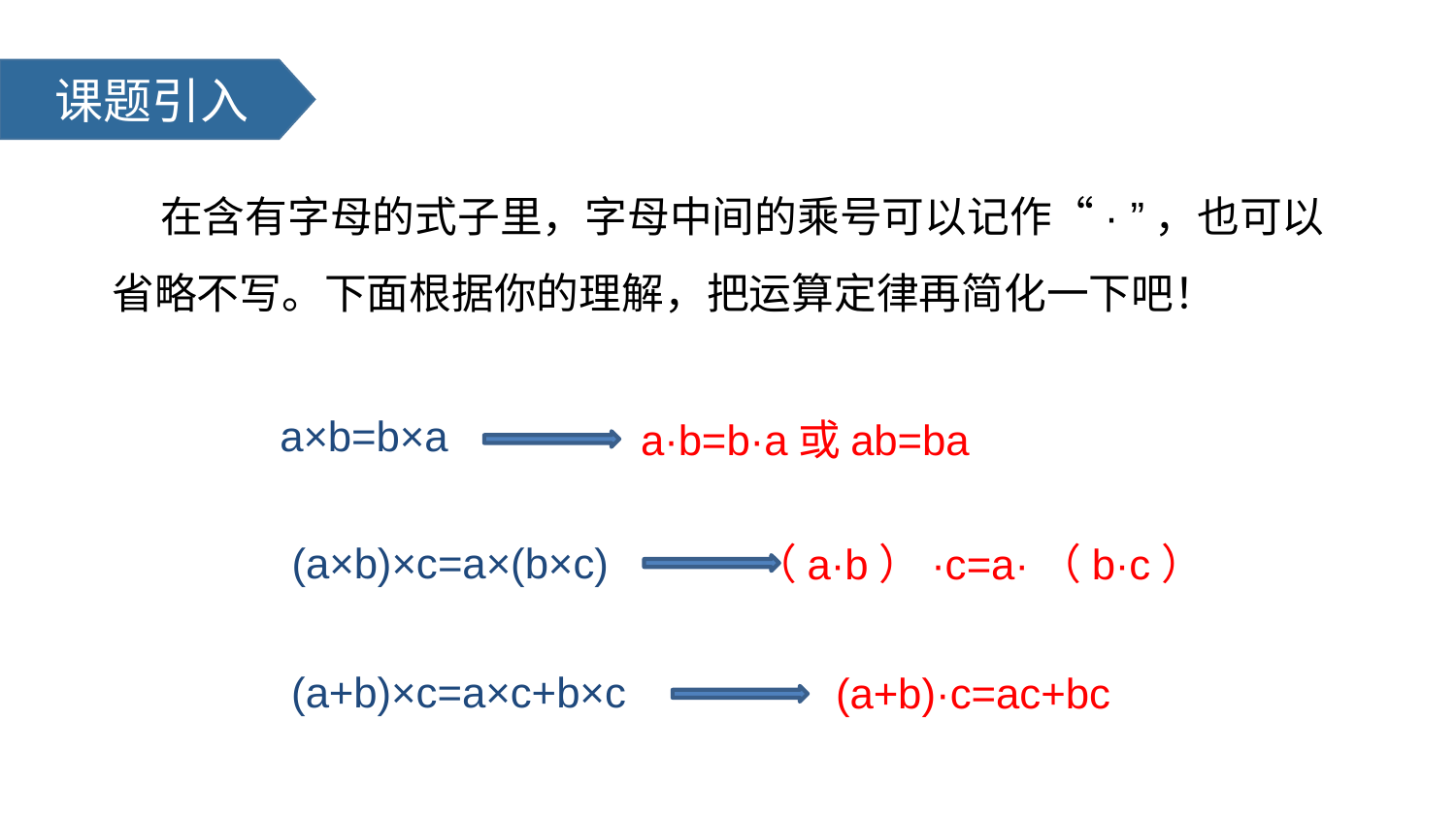

课题引入
    在含有字母的式子里，字母中间的乘号可以记作“· ”，也可以省略不写。下面根据你的理解，把运算定律再简化一下吧！
a×b=b×a
a·b=b·a或ab=ba

(a×b)×c=a×(b×c)
（a·b）·c=a·（b·c）

(a+b)×c=a×c+b×c
(a+b)·c=ac+bc